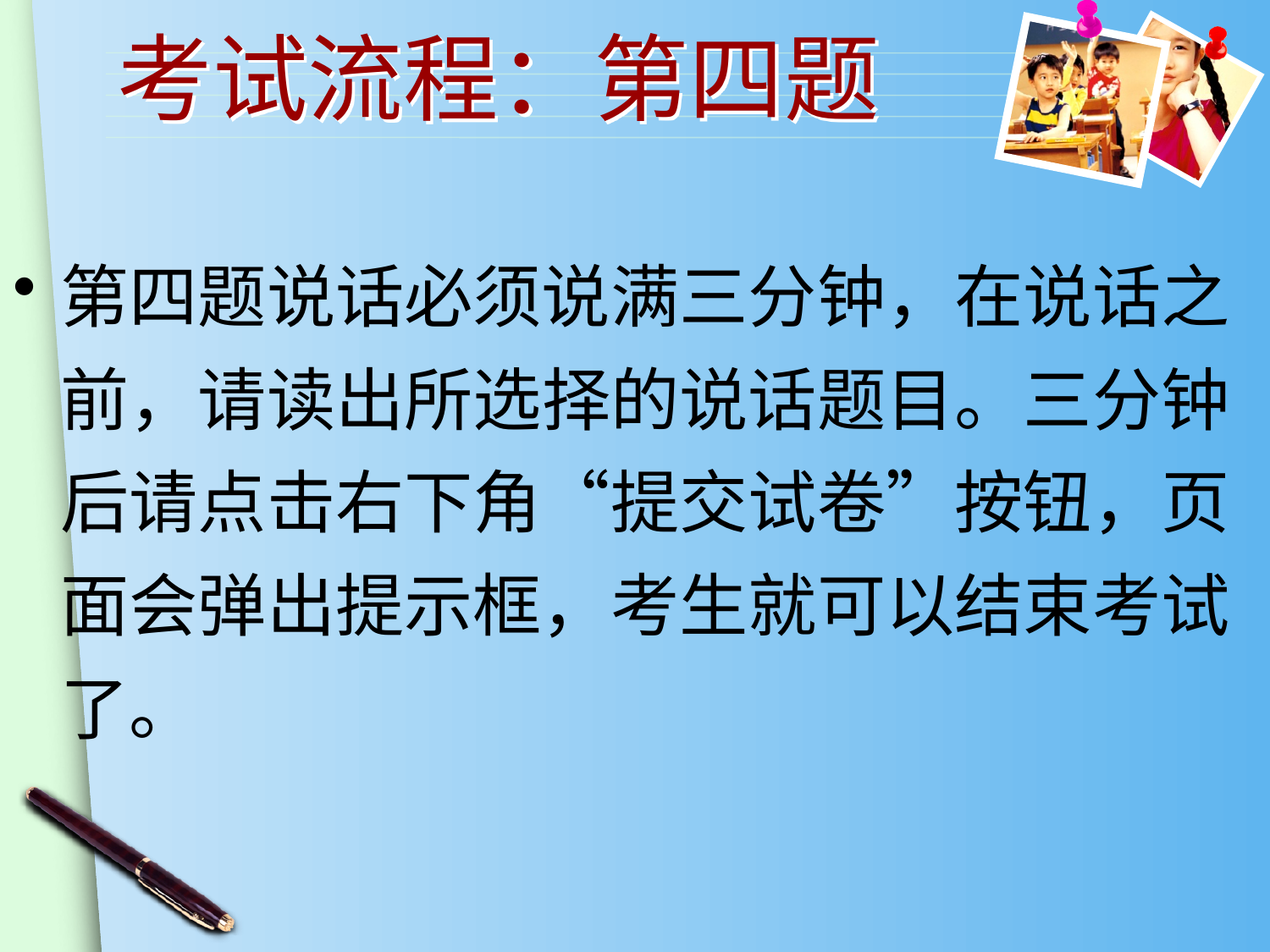

# 考试流程：第四题
第四题说话必须说满三分钟，在说话之前，请读出所选择的说话题目。三分钟后请点击右下角“提交试卷”按钮，页面会弹出提示框，考生就可以结束考试了。